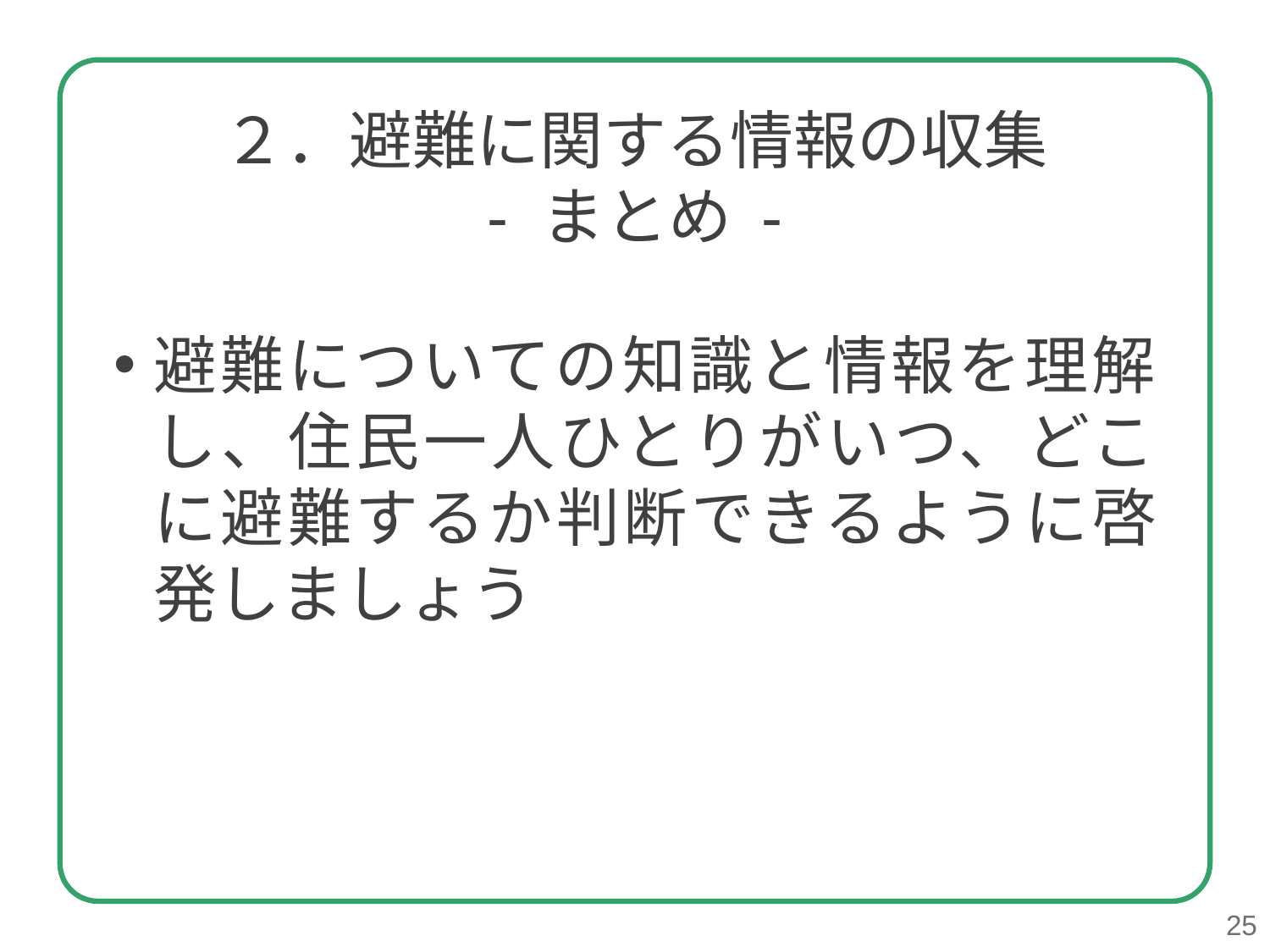

２．避難に関する情報の収集
- まとめ -
避難についての知識と情報を理解し、住民一人ひとりがいつ、どこに避難するか判断できるように啓発しましょう
25